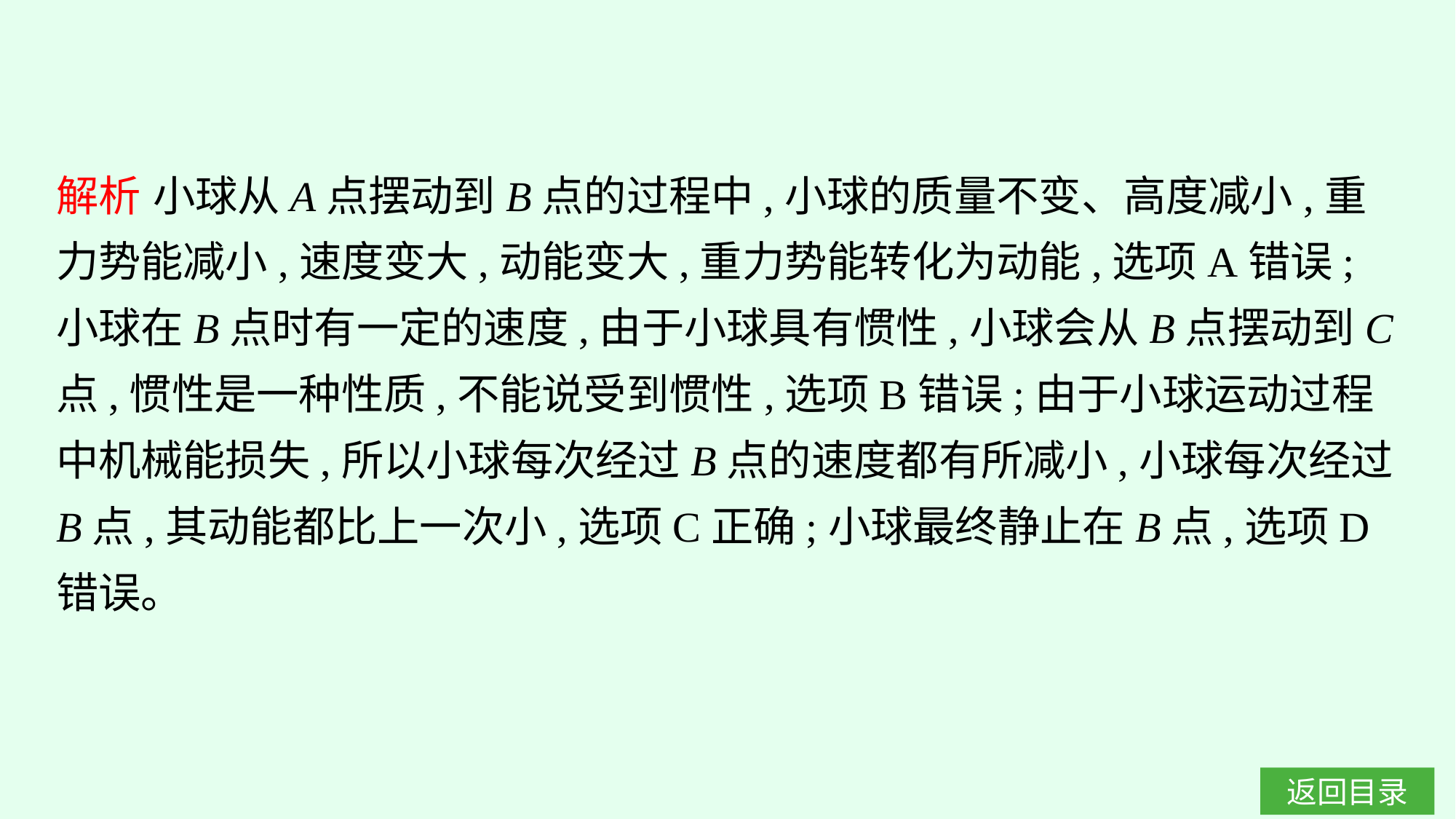

解析 小球从A点摆动到B点的过程中,小球的质量不变、高度减小,重力势能减小,速度变大,动能变大,重力势能转化为动能,选项A错误;小球在B点时有一定的速度,由于小球具有惯性,小球会从B点摆动到C点,惯性是一种性质,不能说受到惯性,选项B错误;由于小球运动过程中机械能损失,所以小球每次经过B点的速度都有所减小,小球每次经过B点,其动能都比上一次小,选项C正确;小球最终静止在B点,选项D错误。